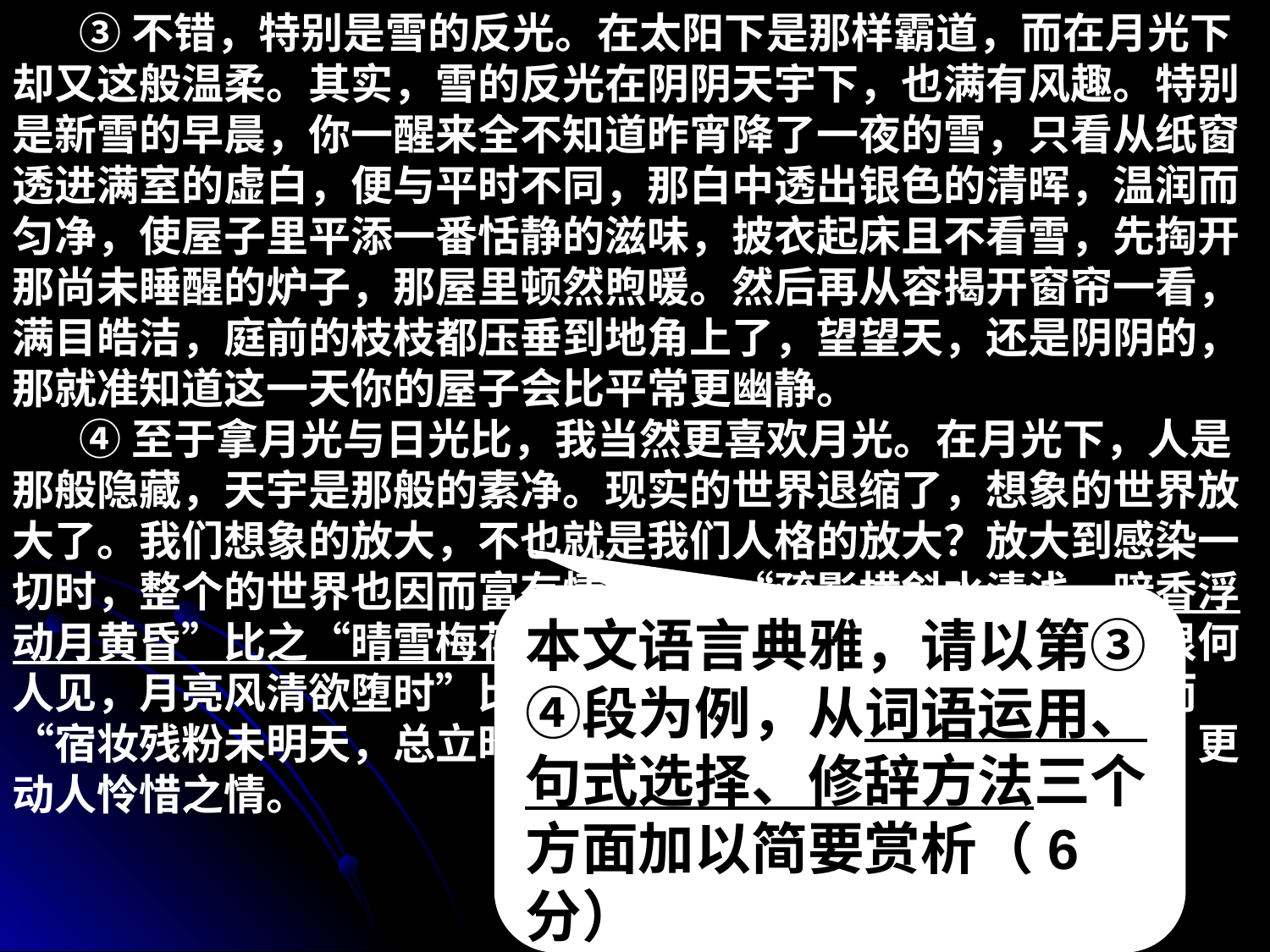

③不错，特别是雪的反光。在太阳下是那样霸道，而在月光下却又这般温柔。其实，雪的反光在阴阴天宇下，也满有风趣。特别是新雪的早晨，你一醒来全不知道昨宵降了一夜的雪，只看从纸窗透进满室的虚白，便与平时不同，那白中透出银色的清晖，温润而匀净，使屋子里平添一番恬静的滋味，披衣起床且不看雪，先掏开那尚未睡醒的炉子，那屋里顿然煦暖。然后再从容揭开窗帘一看，满目皓洁，庭前的枝枝都压垂到地角上了，望望天，还是阴阴的，那就准知道这一天你的屋子会比平常更幽静。
       ④至于拿月光与日光比，我当然更喜欢月光。在月光下，人是那般隐藏，天宇是那般的素净。现实的世界退缩了，想象的世界放大了。我们想象的放大，不也就是我们人格的放大？放大到感染一切时，整个的世界也因而富有情思了。“疏影横斜水清浅，暗香浮动月黄昏”比之“晴雪梅花”更为空灵，更为生动；“无情有恨何人见，月亮风清欲堕时”比之“枝头春意”更富深情与幽思；而“宿妆残粉未明天，总立昭阳花树边”也比“水晶帘下看梳头”更动人怜惜之情。
本文语言典雅，请以第③④段为例，从词语运用、句式选择、修辞方法三个方面加以简要赏析（6分）